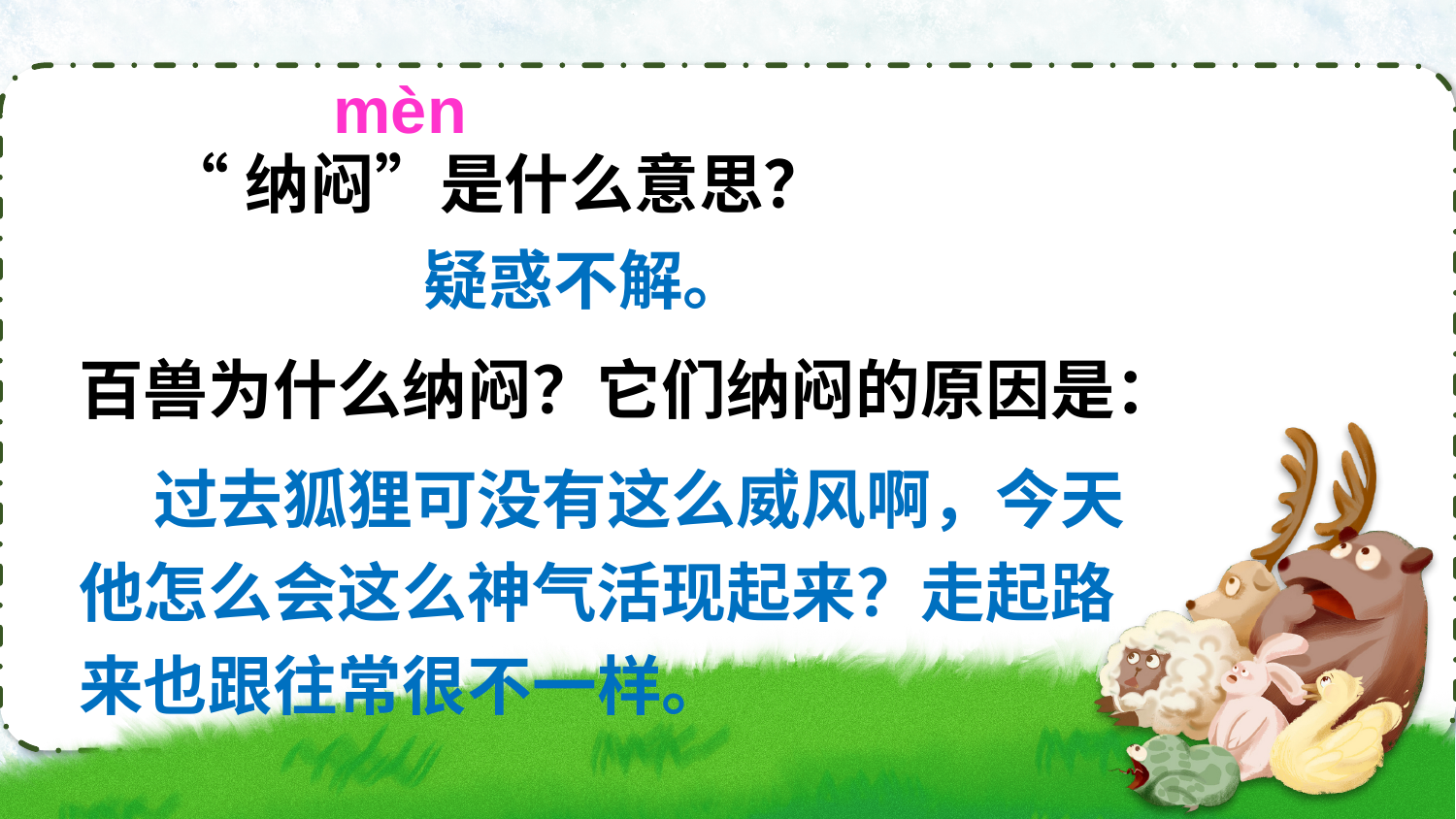

mèn
    “纳闷”是什么意思？
疑惑不解。
百兽为什么纳闷？它们纳闷的原因是：
    过去狐狸可没有这么威风啊，今天他怎么会这么神气活现起来？走起路来也跟往常很不一样。